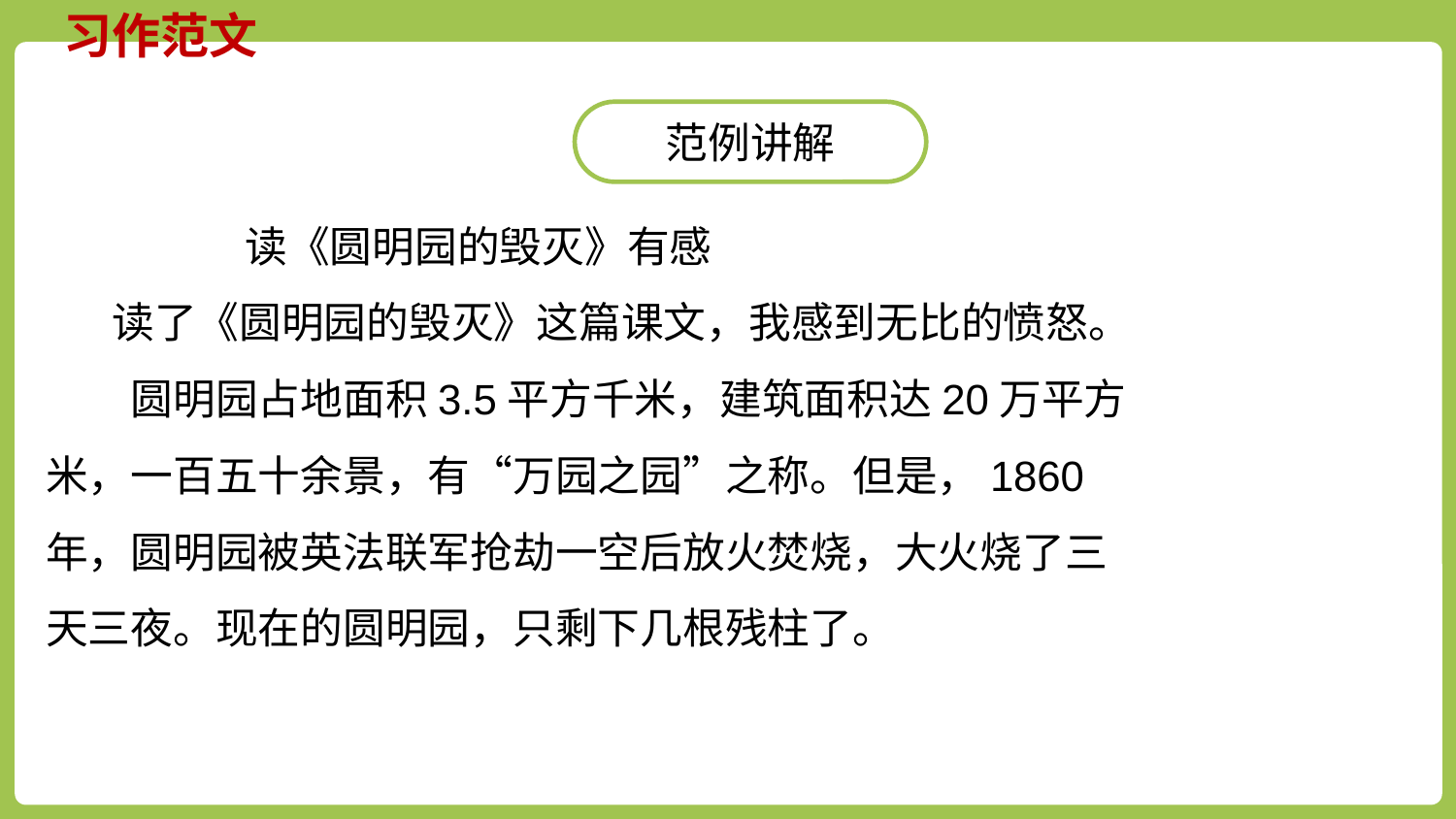

习作范文
范例讲解
           读《圆明园的毁灭》有感
       读了《圆明园的毁灭》这篇课文，我感到无比的愤怒。
圆明园占地面积3.5平方千米，建筑面积达20万平方米，一百五十余景，有“万园之园”之称。但是，1860年，圆明园被英法联军抢劫一空后放火焚烧，大火烧了三天三夜。现在的圆明园，只剩下几根残柱了。